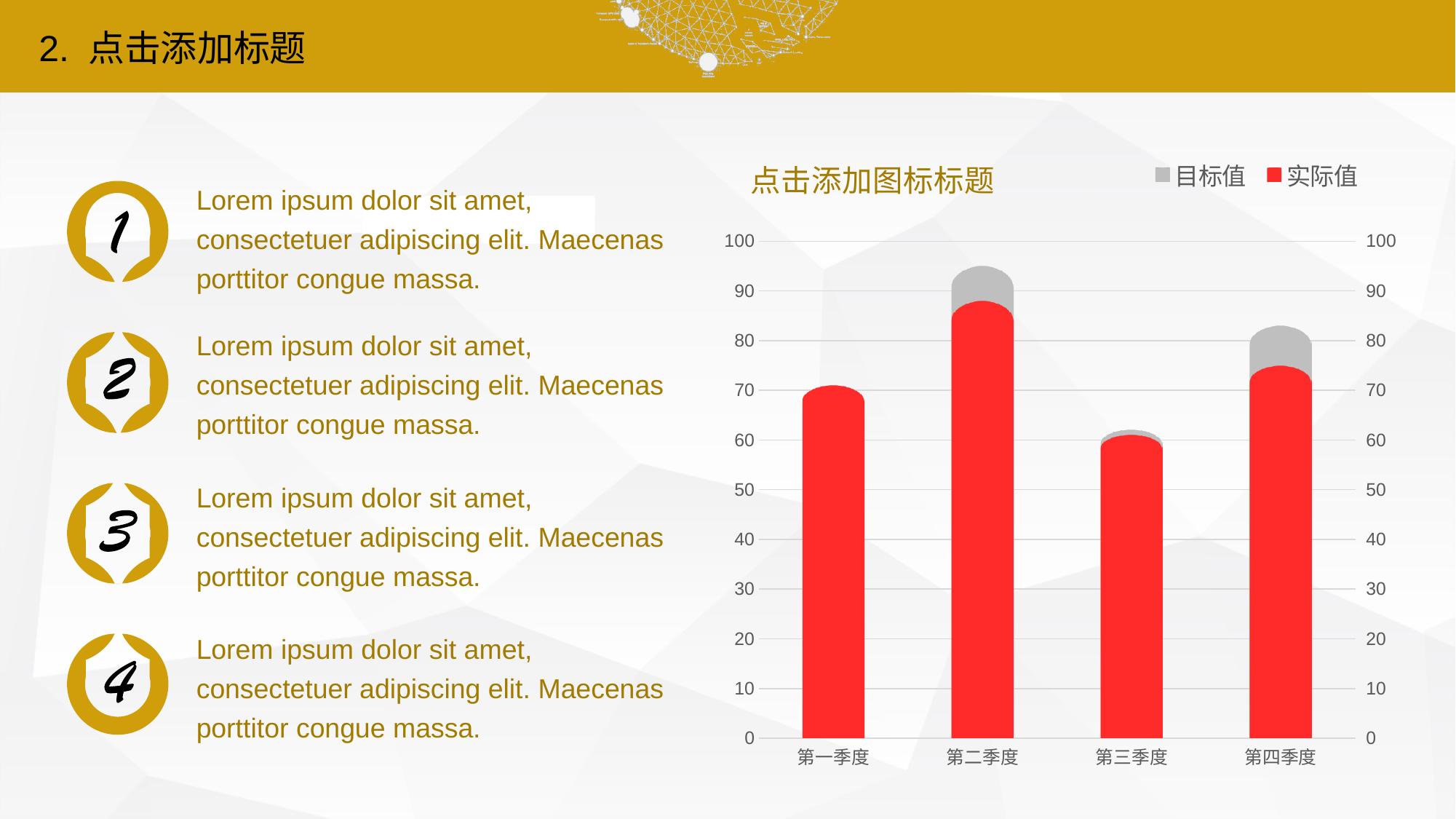

2. 点击添加标题

### Chart

| Category | 目标值 | 实际值 |
|---|---|---|
| 第一季度 | 68.0 | 71.0 |
| 第二季度 | 95.0 | 88.0 |
| 第三季度 | 62.0 | 61.0 |
| 第四季度 | 83.0 | 75.0 |
Lorem ipsum dolor sit amet, consectetuer adipiscing elit. Maecenas porttitor congue massa.

Lorem ipsum dolor sit amet, consectetuer adipiscing elit. Maecenas porttitor congue massa.

Lorem ipsum dolor sit amet, consectetuer adipiscing elit. Maecenas porttitor congue massa.

Lorem ipsum dolor sit amet, consectetuer adipiscing elit. Maecenas porttitor congue massa.